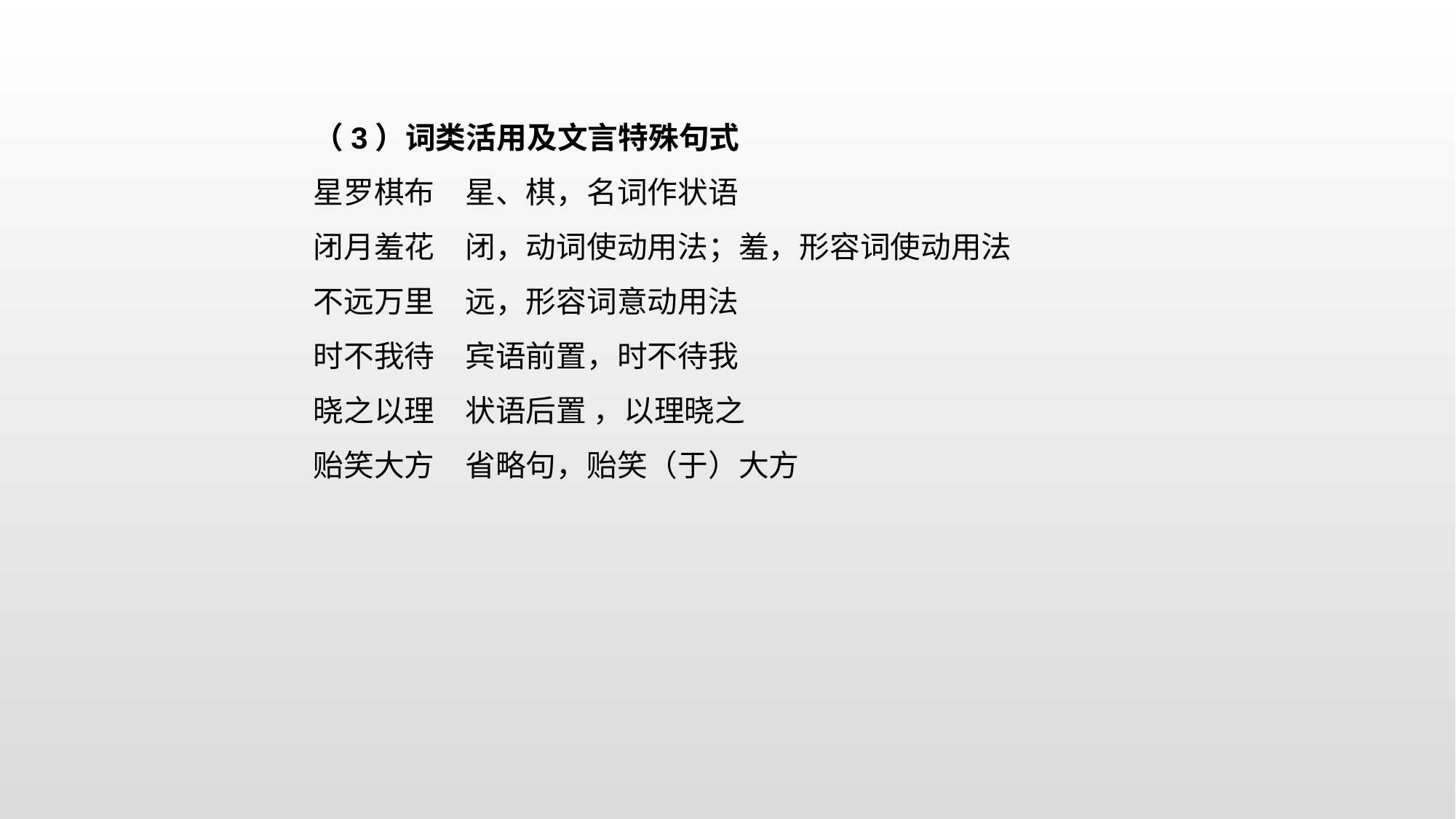

（3）词类活用及文言特殊句式
星罗棋布　星、棋，名词作状语
闭月羞花　闭，动词使动用法；羞，形容词使动用法
不远万里　远，形容词意动用法
时不我待　宾语前置，时不待我
晓之以理　状语后置 ，以理晓之
贻笑大方　省略句，贻笑（于）大方